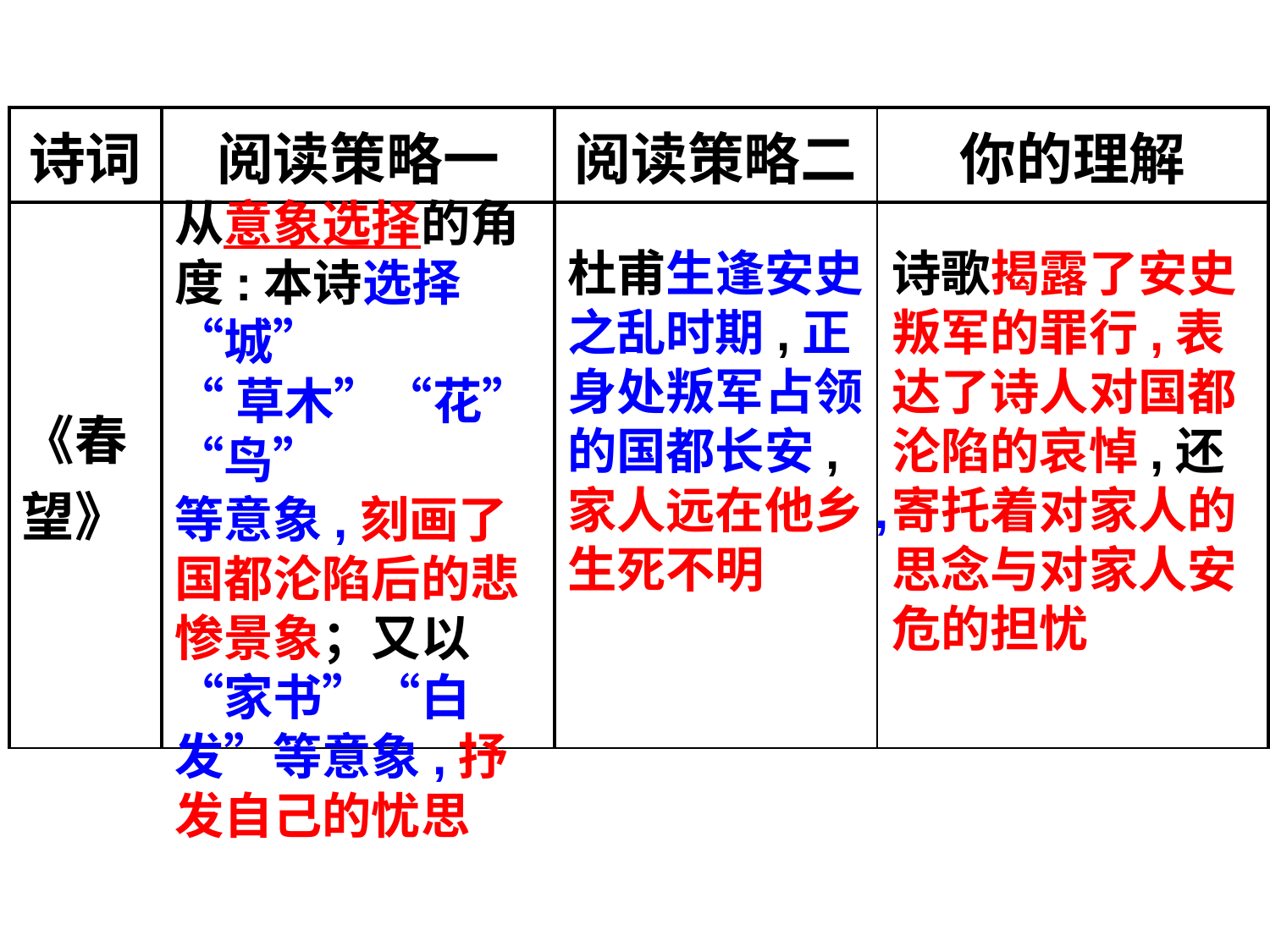

| 诗词 | 阅读策略一 | 阅读策略二 | 你的理解 |
| --- | --- | --- | --- |
| 《春望》 |  |  |  |
从意象选择的角度:本诗选择“城”
“草木”“花”“鸟”
等意象,刻画了国都沦陷后的悲惨景象；又以“家书”“白发”等意象,抒发自己的忧思
杜甫生逢安史之乱时期,正身处叛军占领的国都长安,家人远在他乡,生死不明
诗歌揭露了安史叛军的罪行,表达了诗人对国都沦陷的哀悼,还寄托着对家人的思念与对家人安危的担忧